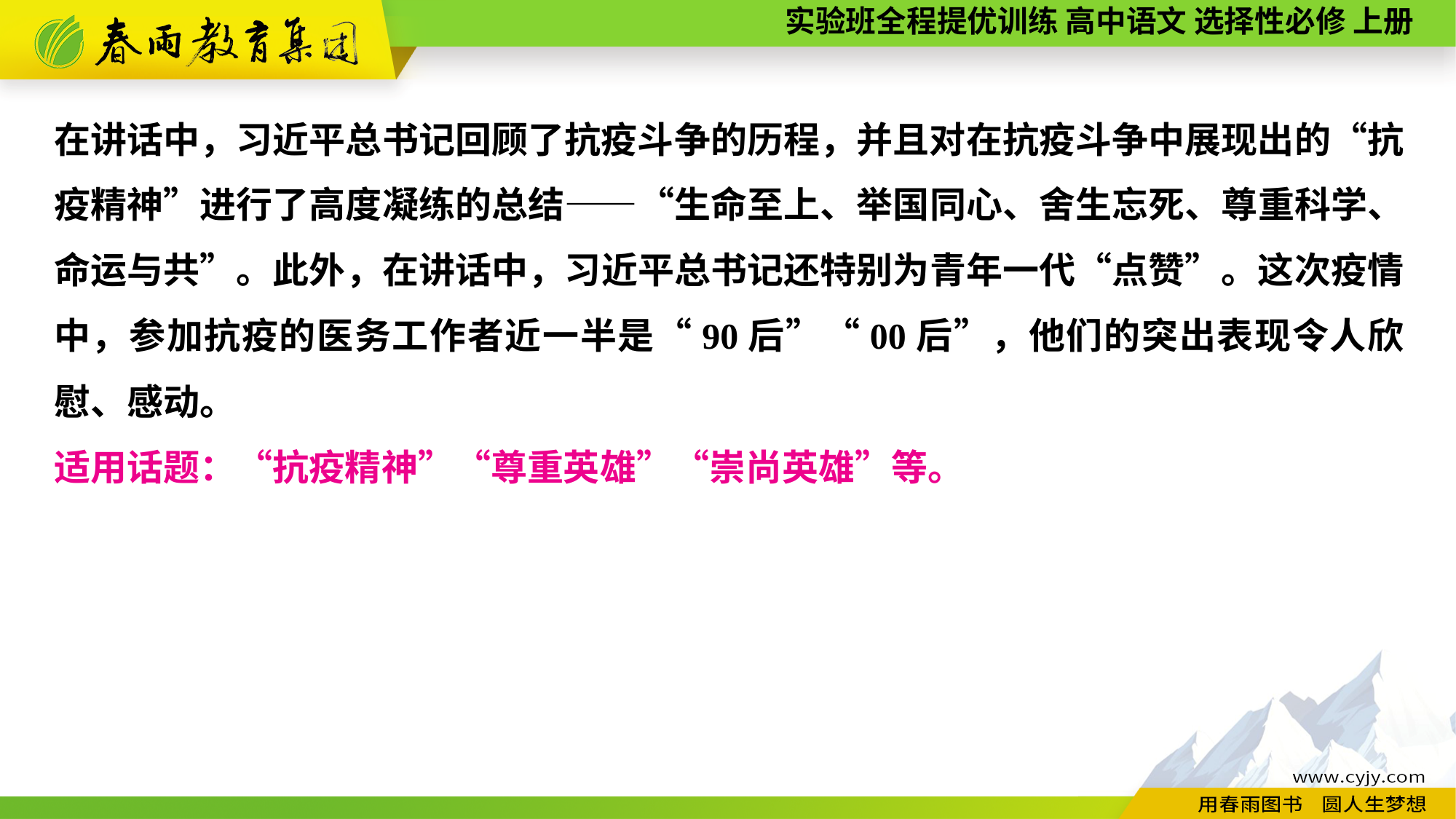

在讲话中，习近平总书记回顾了抗疫斗争的历程，并且对在抗疫斗争中展现出的“抗疫精神”进行了高度凝练的总结——“生命至上、举国同心、舍生忘死、尊重科学、命运与共”。此外，在讲话中，习近平总书记还特别为青年一代“点赞”。这次疫情中，参加抗疫的医务工作者近一半是“90后”“00后”，他们的突出表现令人欣慰、感动。
适用话题：“抗疫精神”“尊重英雄”“崇尚英雄”等。